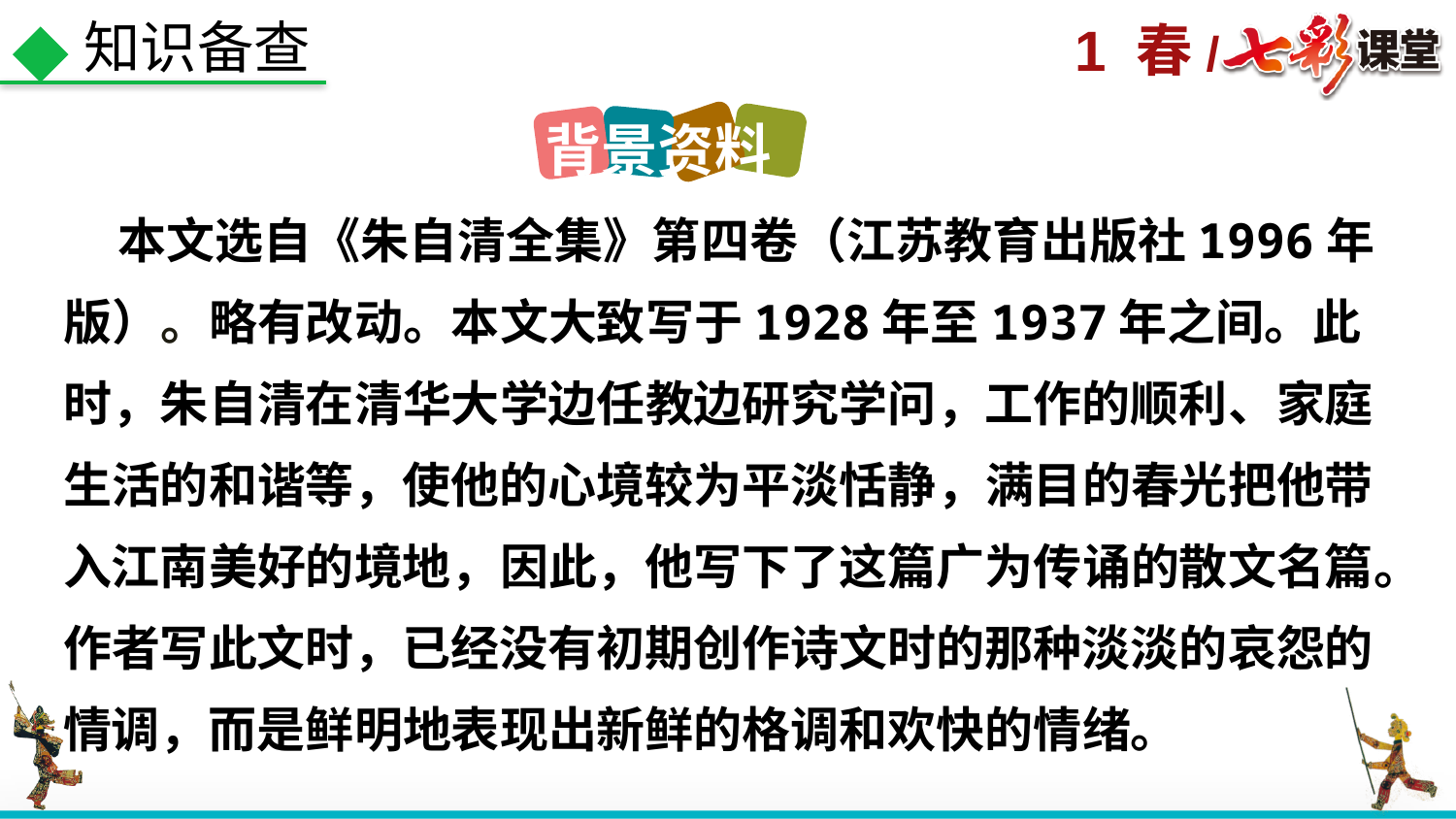

知识备查

背景资料

    本文选自《朱自清全集》第四卷（江苏教育出版社1996年版）。略有改动。本文大致写于1928年至1937年之间。此时，朱自清在清华大学边任教边研究学问，工作的顺利、家庭生活的和谐等，使他的心境较为平淡恬静，满目的春光把他带入江南美好的境地，因此，他写下了这篇广为传诵的散文名篇。作者写此文时，已经没有初期创作诗文时的那种淡淡的哀怨的情调，而是鲜明地表现出新鲜的格调和欢快的情绪。